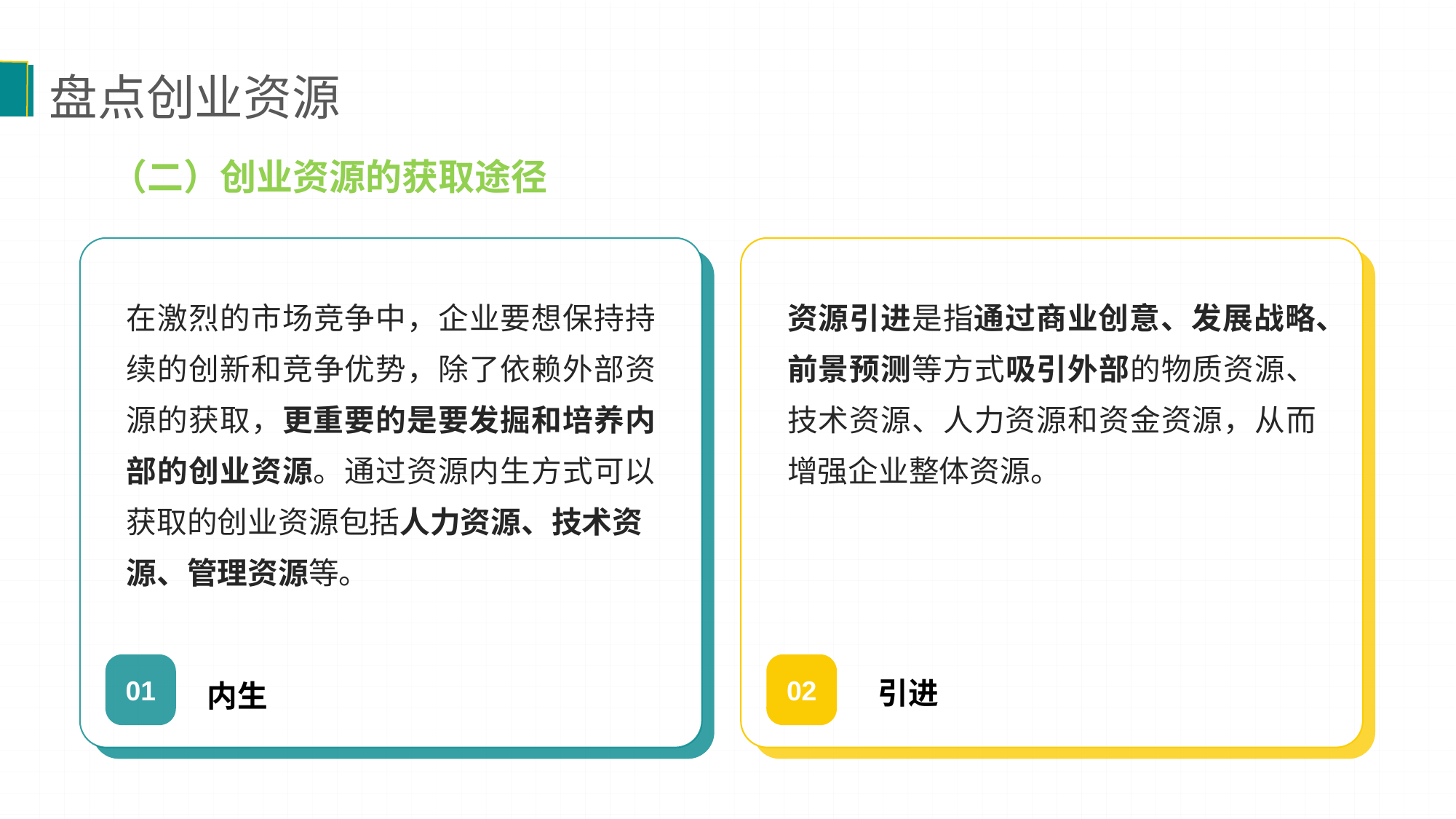

盘点创业资源

（二）创业资源的获取途径
在激烈的市场竞争中，企业要想保持持续的创新和竞争优势，除了依赖外部资源的获取，更重要的是要发掘和培养内部的创业资源。通过资源内生方式可以获取的创业资源包括人力资源、技术资
源、管理资源等。
资源引进是指通过商业创意、发展战略、前景预测等方式吸引外部的物质资源、技术资源、人力资源和资金资源，从而增强企业整体资源。

引进
01
02
内生